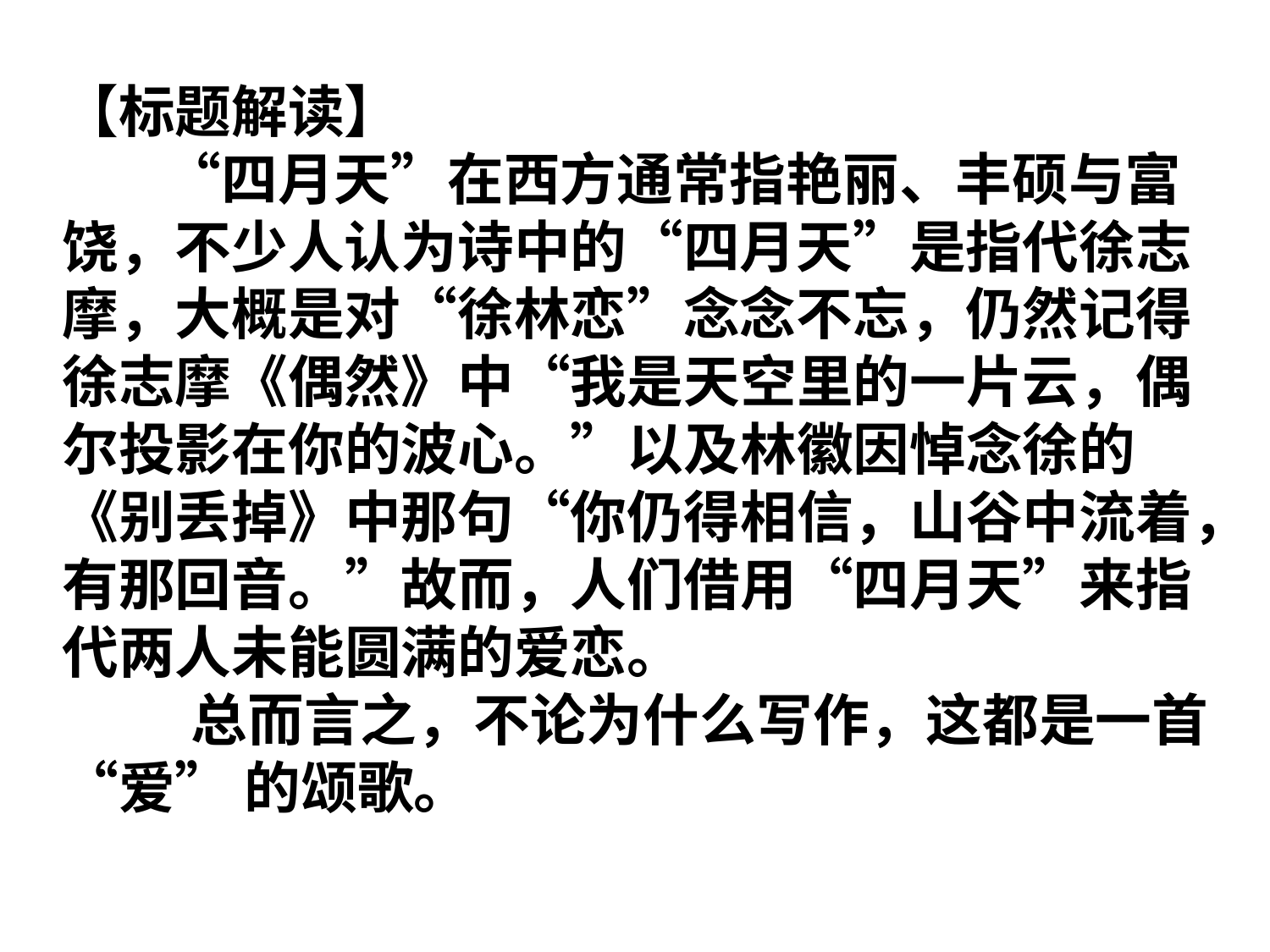

【标题解读】 
        “四月天”在西方通常指艳丽、丰硕与富饶，不少人认为诗中的“四月天”是指代徐志摩，大概是对“徐林恋”念念不忘，仍然记得徐志摩《偶然》中“我是天空里的一片云，偶尔投影在你的波心。”以及林徽因悼念徐的《别丢掉》中那句“你仍得相信，山谷中流着，有那回音。”故而，人们借用“四月天”来指代两人未能圆满的爱恋。
          总而言之，不论为什么写作，这都是一首“爱” 的颂歌。